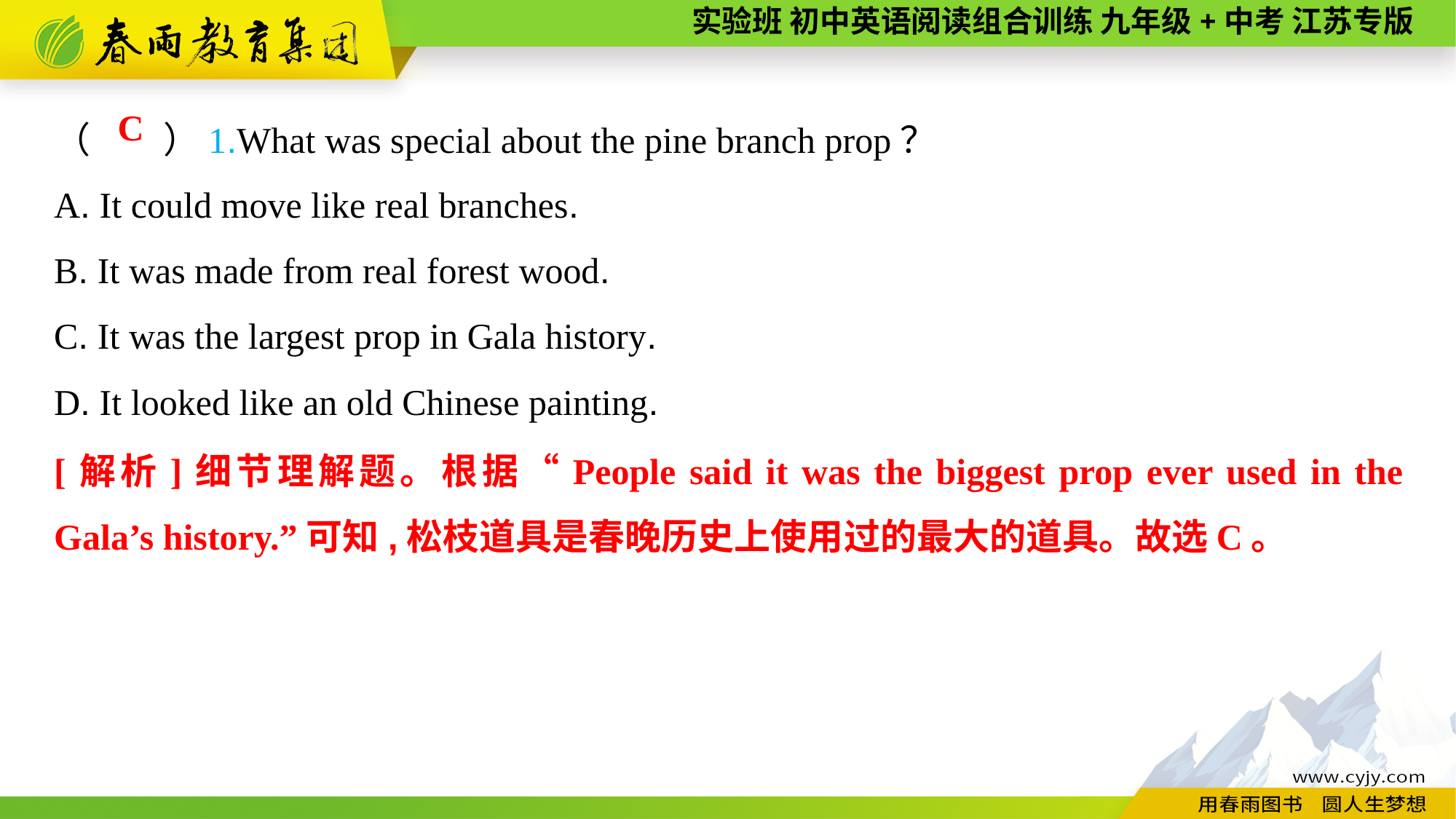

（　　）1.What was special about the pine branch prop？
A. It could move like real branches.
B. It was made from real forest wood.
C. It was the largest prop in Gala history.
D. It looked like an old Chinese painting.
C
[解析]细节理解题。根据“People said it was the biggest prop ever used in the Gala’s history.”可知,松枝道具是春晚历史上使用过的最大的道具。故选C。